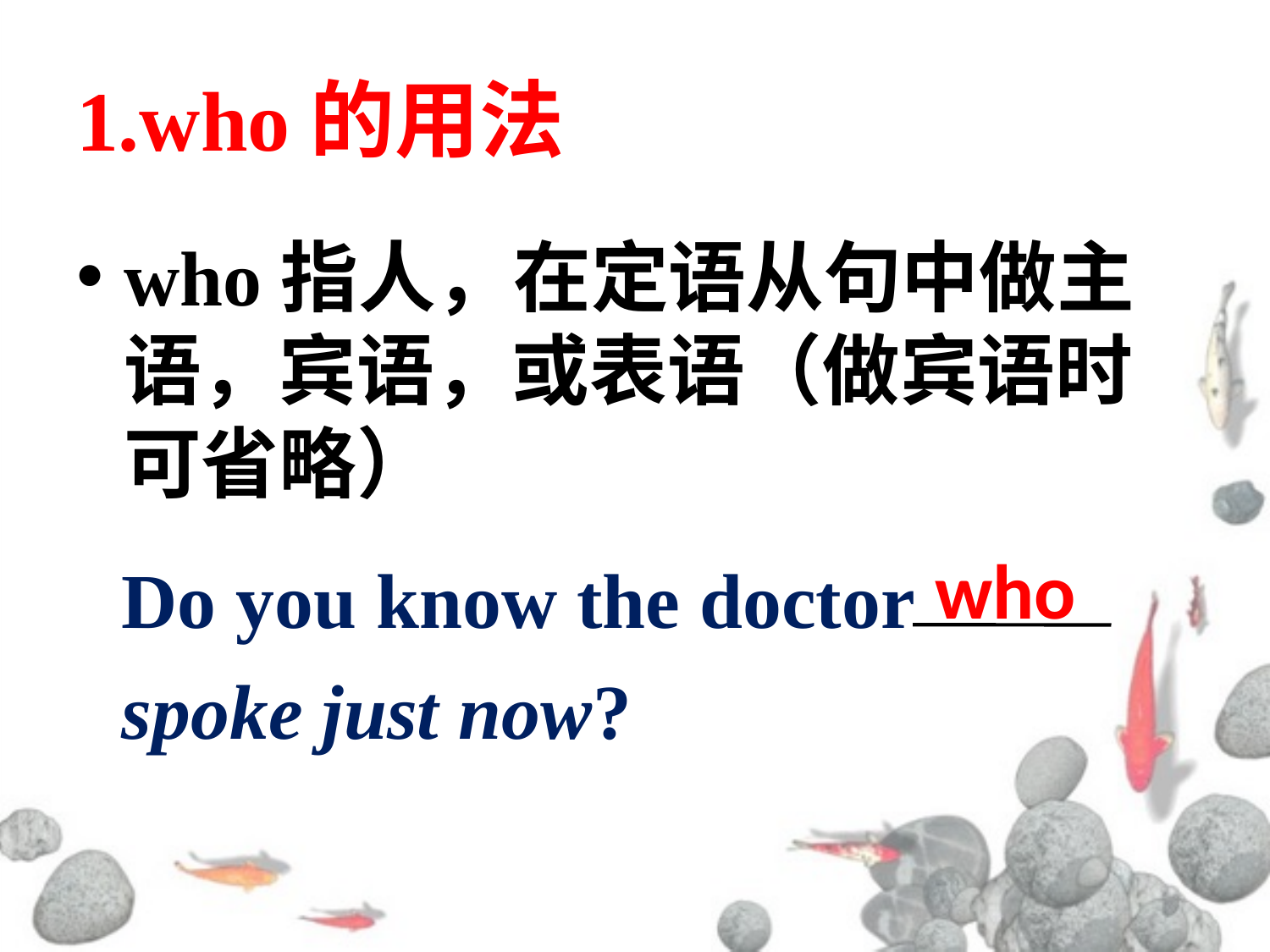

# 1.who的用法
who指人，在定语从句中做主语，宾语，或表语（做宾语时可省略）

Do you know the doctor   spoke just now?
who